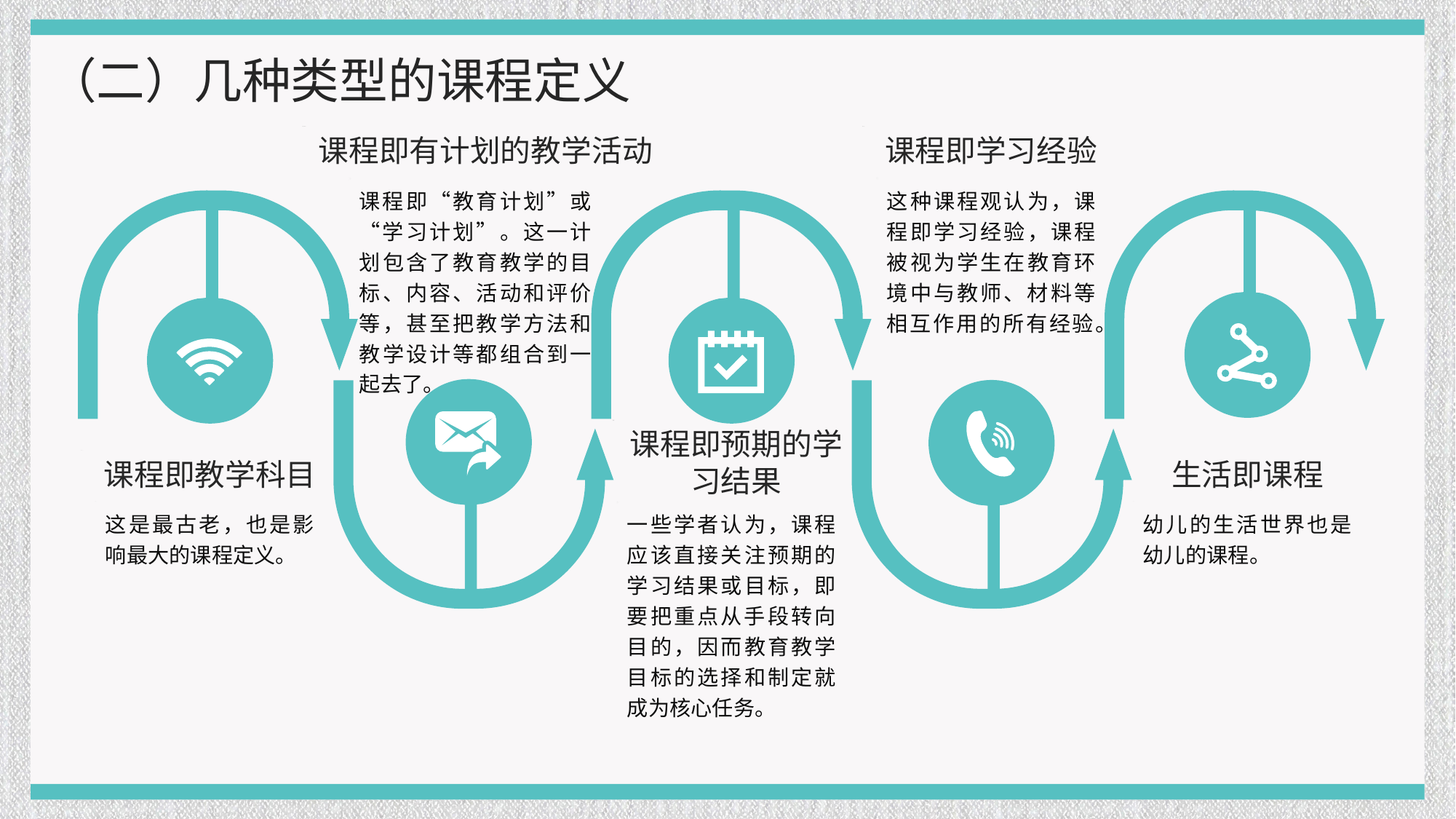

（二）几种类型的课程定义
课程即有计划的教学活动
课程即学习经验
课程即“教育计划”或“学习计划”。这一计划包含了教育教学的目标、内容、活动和评价等，甚至把教学方法和教学设计等都组合到一起去了。
这种课程观认为，课程即学习经验，课程被视为学生在教育环境中与教师、材料等相互作用的所有经验。

课程即预期的学习结果
课程即教学科目
生活即课程
这是最古老，也是影响最大的课程定义。
一些学者认为，课程应该直接关注预期的学习结果或目标，即要把重点从手段转向目的，因而教育教学目标的选择和制定就成为核心任务。
幼儿的生活世界也是幼儿的课程。